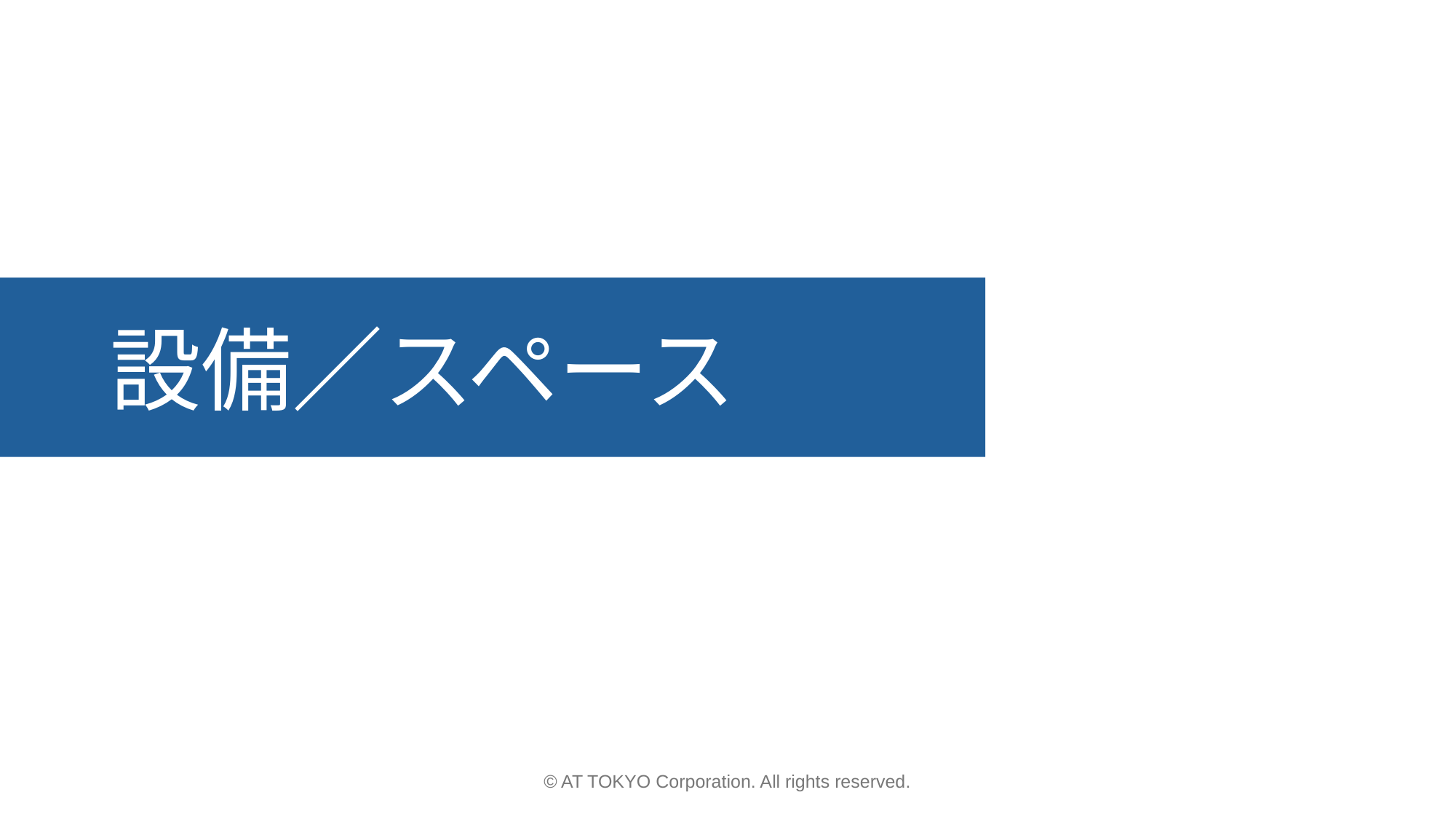

# 設備／スペース
© AT TOKYO Corporation. All rights reserved.